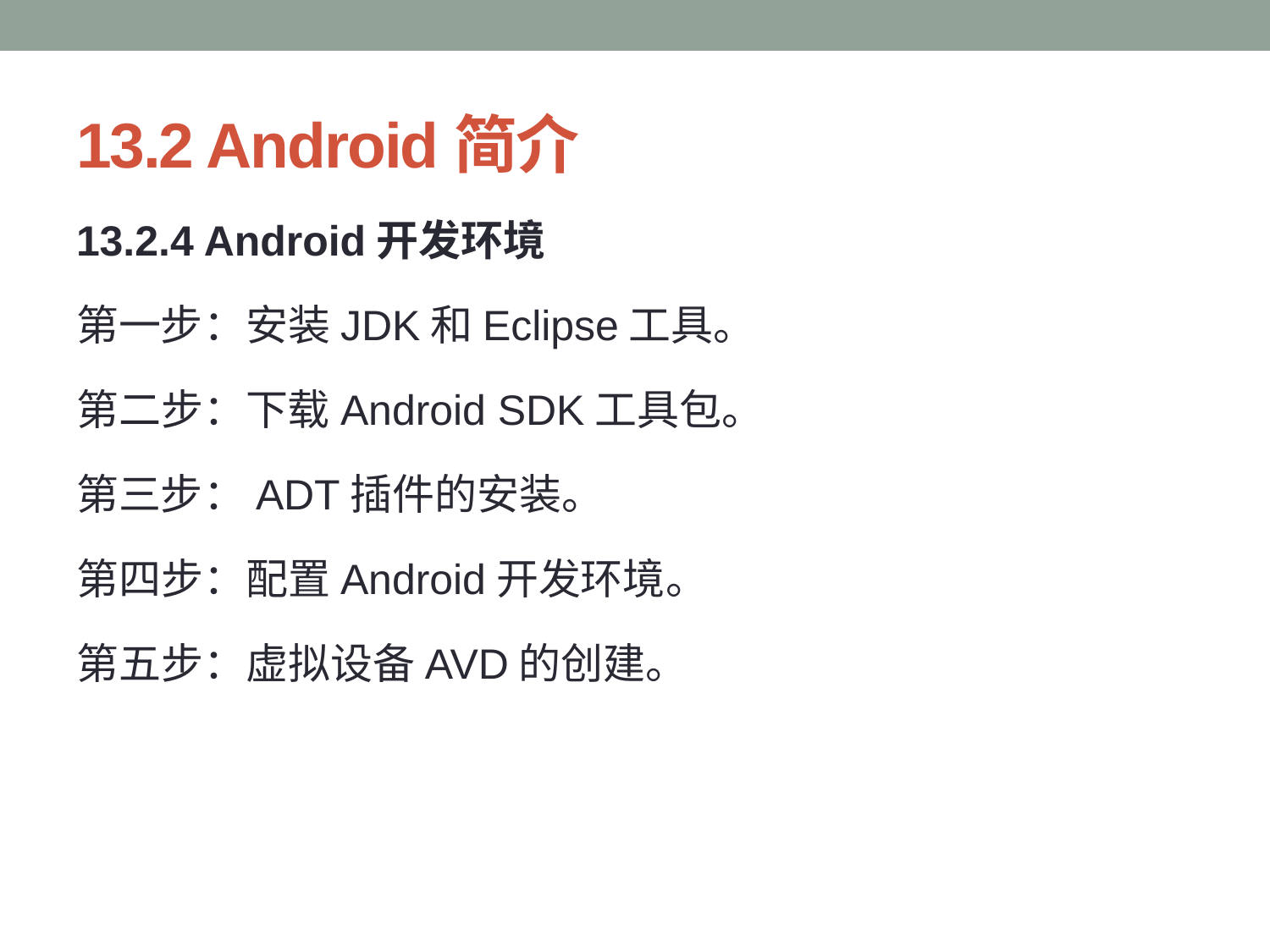

# 13.2 Android简介
13.2.4 Android开发环境
第一步：安装JDK和Eclipse工具。
第二步：下载Android SDK工具包。
第三步：ADT插件的安装。
第四步：配置Android开发环境。
第五步：虚拟设备AVD的创建。